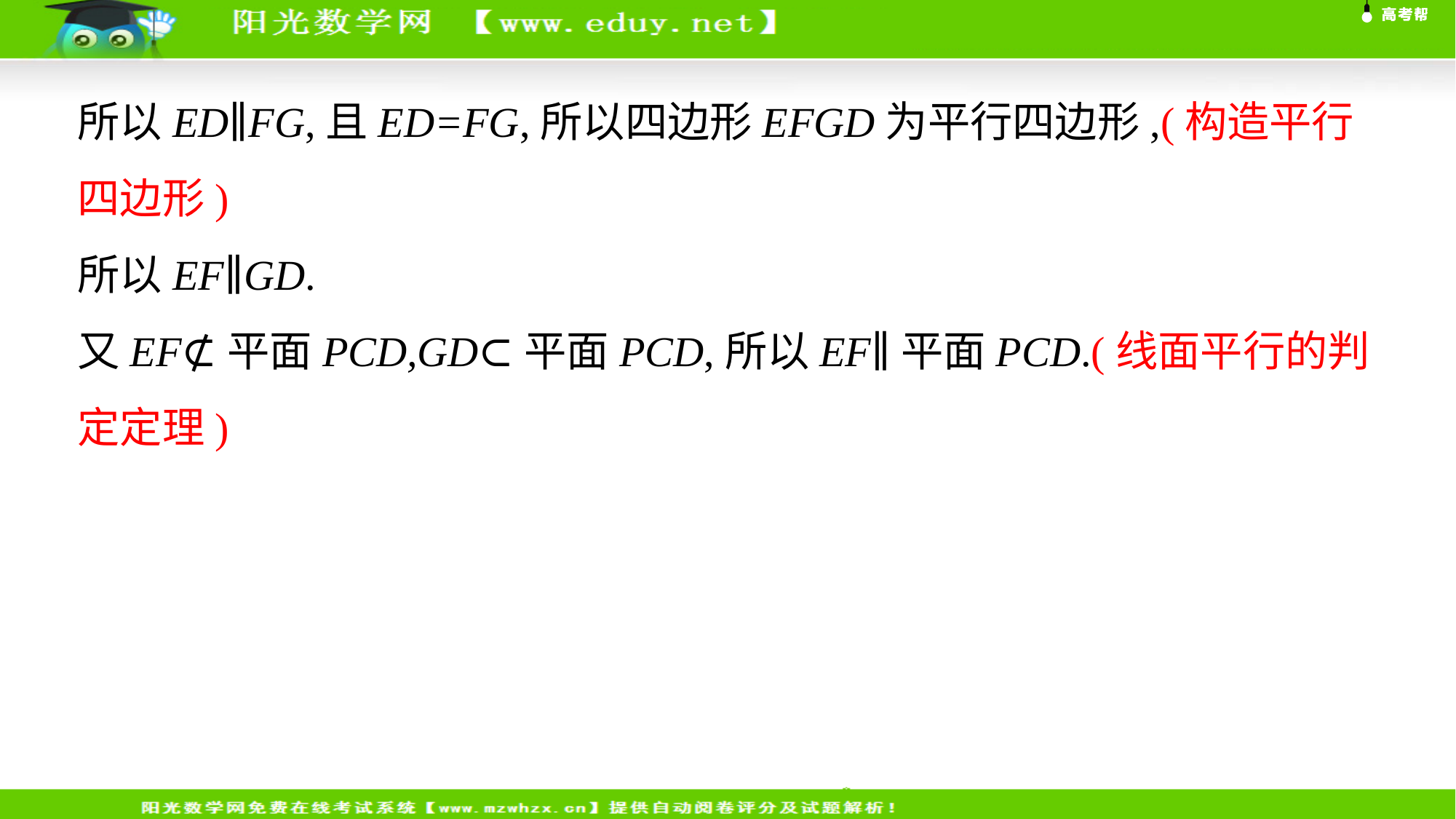

所以ED∥FG,且ED=FG,所以四边形EFGD为平行四边形,(构造平行四边形)
所以EF∥GD.
又EF⊄平面PCD,GD⊂平面PCD,所以EF∥平面PCD.(线面平行的判定定理)